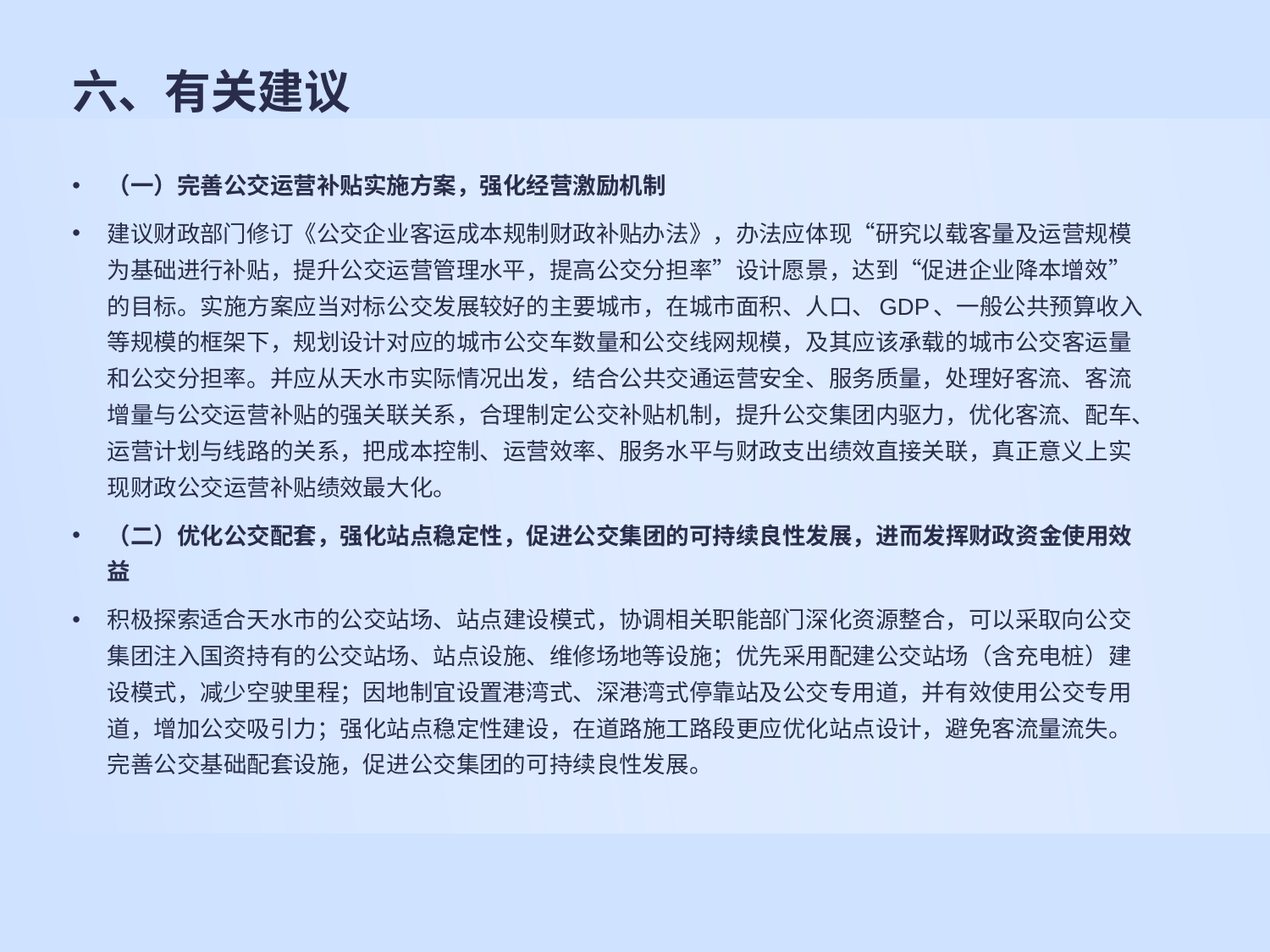

# 六、有关建议
（一）完善公交运营补贴实施方案，强化经营激励机制
建议财政部门修订《公交企业客运成本规制财政补贴办法》，办法应体现“研究以载客量及运营规模为基础进行补贴，提升公交运营管理水平，提高公交分担率”设计愿景，达到“促进企业降本增效”的目标。实施方案应当对标公交发展较好的主要城市，在城市面积、人口、GDP、一般公共预算收入等规模的框架下，规划设计对应的城市公交车数量和公交线网规模，及其应该承载的城市公交客运量和公交分担率。并应从天水市实际情况出发，结合公共交通运营安全、服务质量，处理好客流、客流增量与公交运营补贴的强关联关系，合理制定公交补贴机制，提升公交集团内驱力，优化客流、配车、运营计划与线路的关系，把成本控制、运营效率、服务水平与财政支出绩效直接关联，真正意义上实现财政公交运营补贴绩效最大化。
（二）优化公交配套，强化站点稳定性，促进公交集团的可持续良性发展，进而发挥财政资金使用效益
积极探索适合天水市的公交站场、站点建设模式，协调相关职能部门深化资源整合，可以采取向公交集团注入国资持有的公交站场、站点设施、维修场地等设施；优先采用配建公交站场（含充电桩）建设模式，减少空驶里程；因地制宜设置港湾式、深港湾式停靠站及公交专用道，并有效使用公交专用道，增加公交吸引力；强化站点稳定性建设，在道路施工路段更应优化站点设计，避免客流量流失。完善公交基础配套设施，促进公交集团的可持续良性发展。